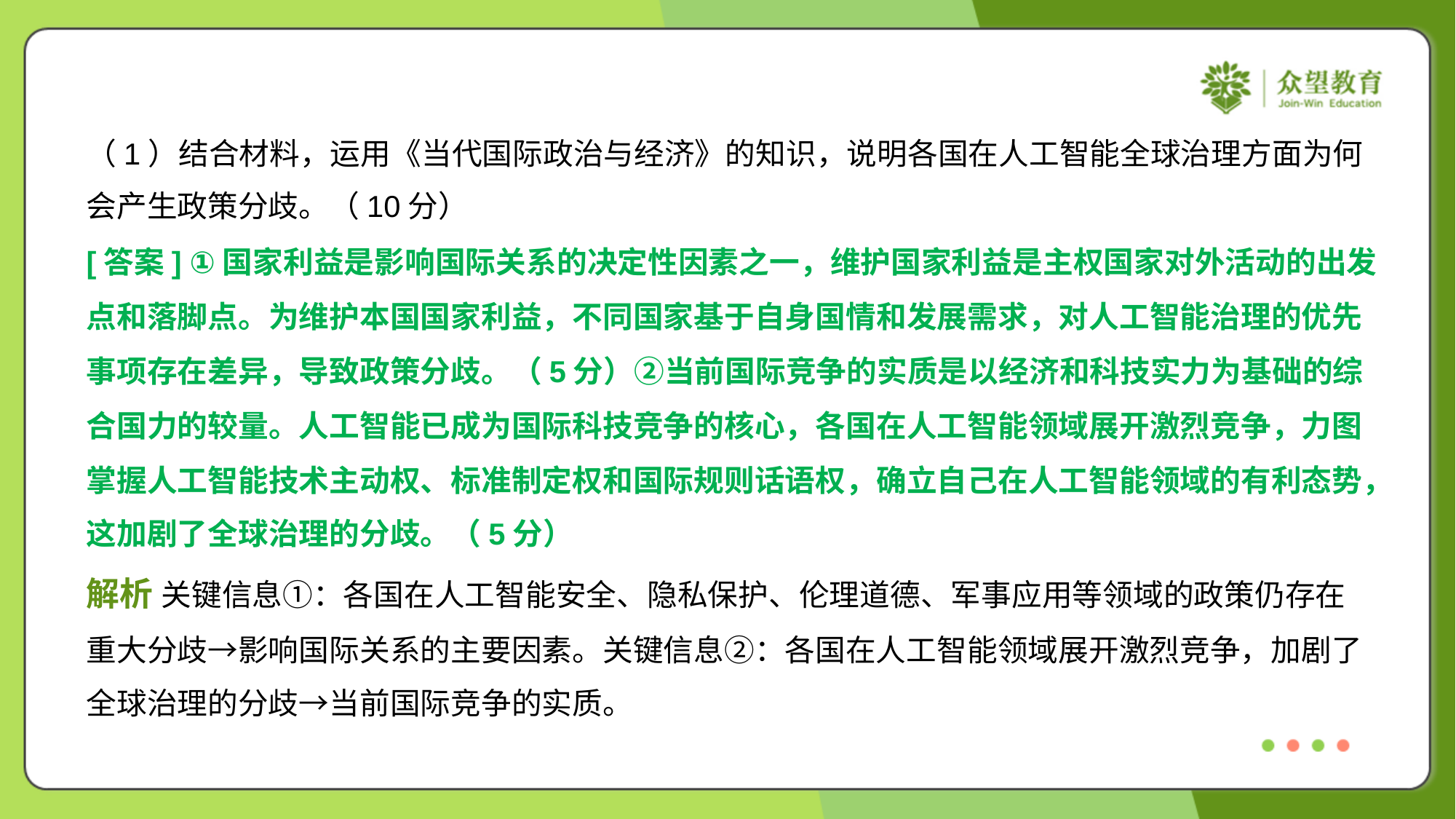

（1）结合材料，运用《当代国际政治与经济》的知识，说明各国在人工智能全球治理方面为何
会产生政策分歧。（10分）
[答案] ①国家利益是影响国际关系的决定性因素之一，维护国家利益是主权国家对外活动的出发
点和落脚点。为维护本国国家利益，不同国家基于自身国情和发展需求，对人工智能治理的优先
事项存在差异，导致政策分歧。（5分）②当前国际竞争的实质是以经济和科技实力为基础的综
合国力的较量。人工智能已成为国际科技竞争的核心，各国在人工智能领域展开激烈竞争，力图
掌握人工智能技术主动权、标准制定权和国际规则话语权，确立自己在人工智能领域的有利态势，
这加剧了全球治理的分歧。（5分）
解析 关键信息①：各国在人工智能安全、隐私保护、伦理道德、军事应用等领域的政策仍存在
重大分歧→影响国际关系的主要因素。关键信息②：各国在人工智能领域展开激烈竞争，加剧了
全球治理的分歧→当前国际竞争的实质。